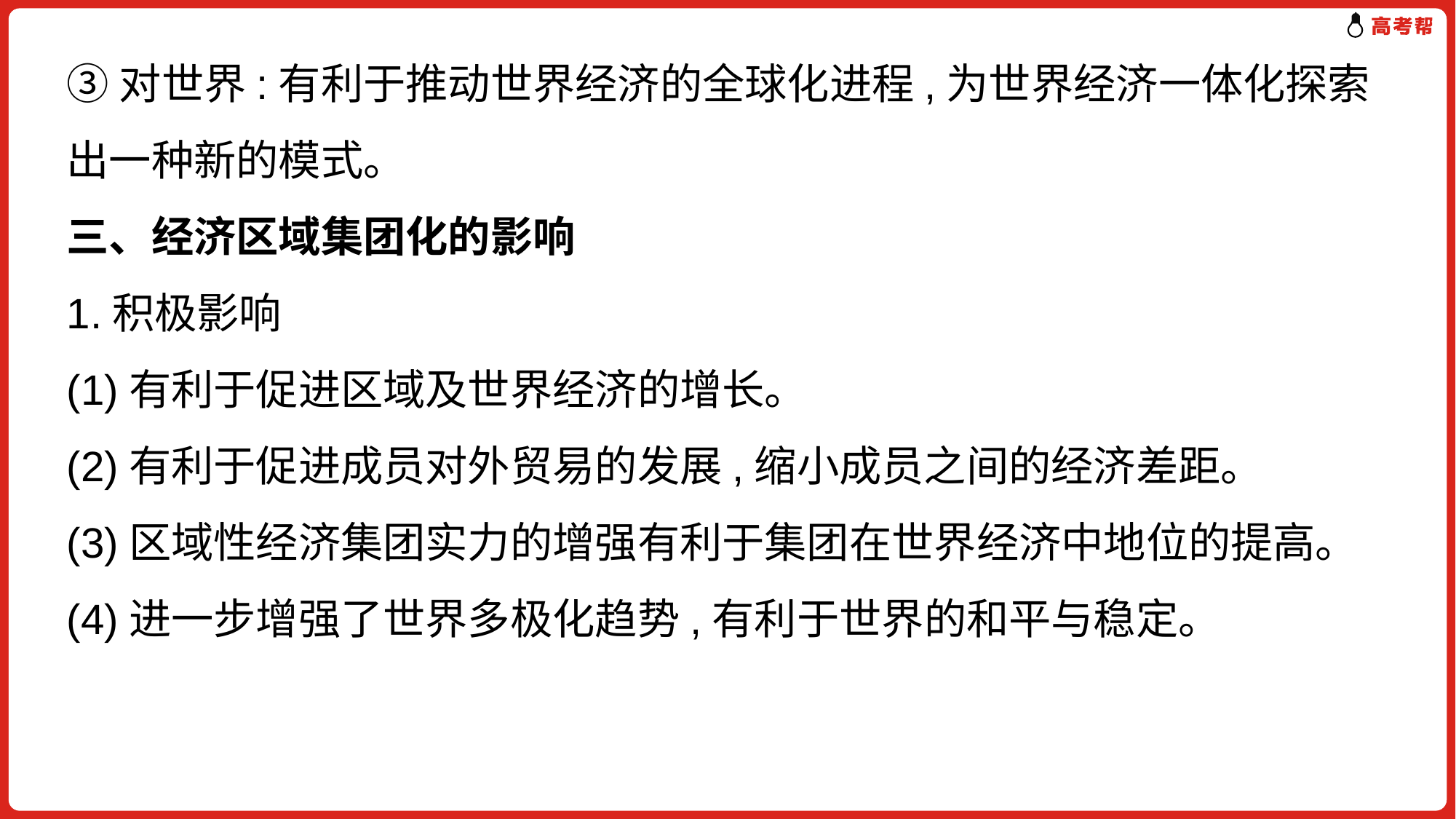

③对世界:有利于推动世界经济的全球化进程,为世界经济一体化探索出一种新的模式。
三、经济区域集团化的影响
1.积极影响
(1)有利于促进区域及世界经济的增长。
(2)有利于促进成员对外贸易的发展,缩小成员之间的经济差距。
(3)区域性经济集团实力的增强有利于集团在世界经济中地位的提高。
(4)进一步增强了世界多极化趋势,有利于世界的和平与稳定。